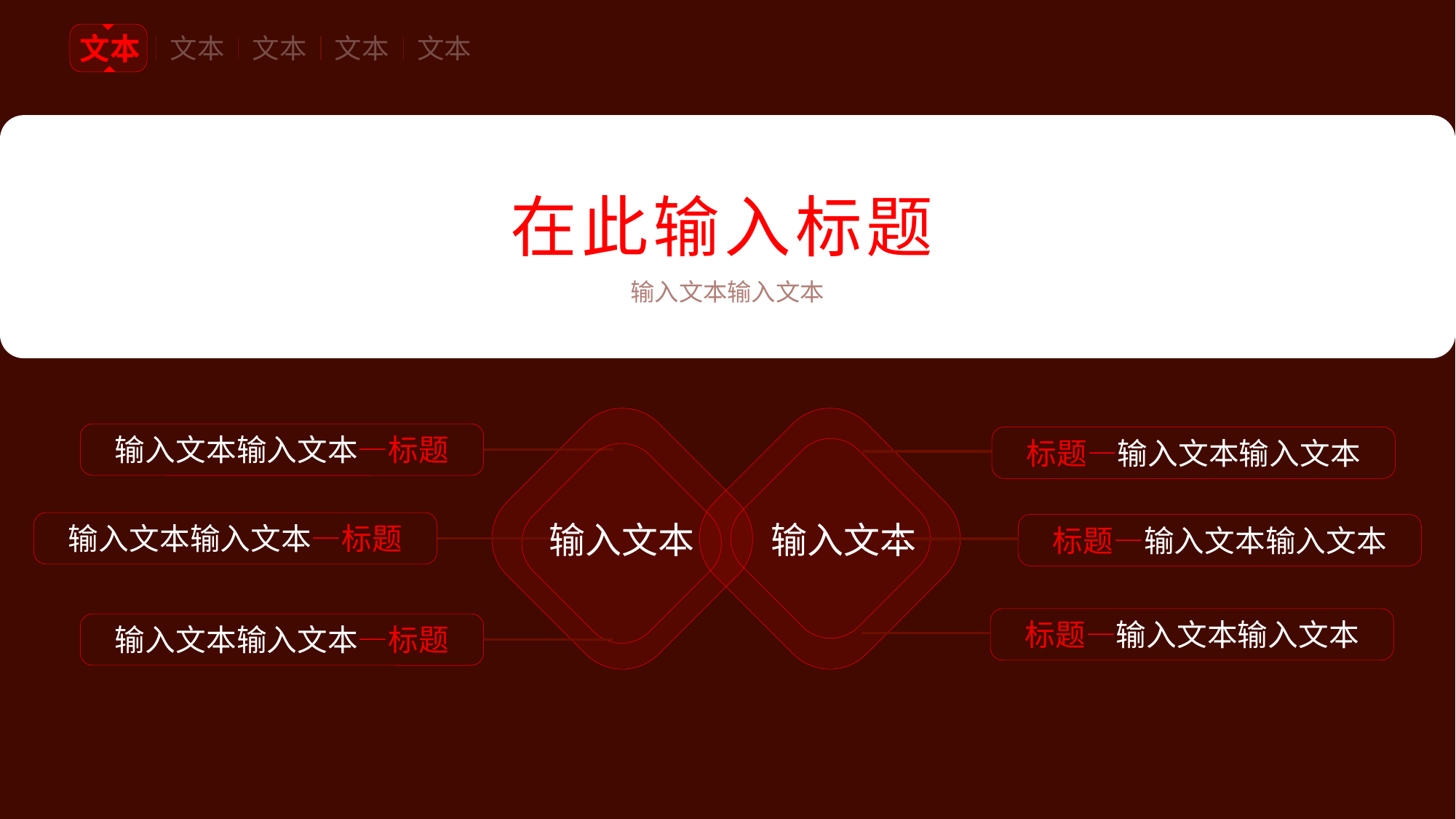

文本
文本
文本
文本
文本

在此输入标题
输入文本输入文本

输入文本输入文本—标题

标题—输入文本输入文本

输入文本
输入文本

输入文本输入文本—标题

标题—输入文本输入文本

标题—输入文本输入文本

输入文本输入文本—标题